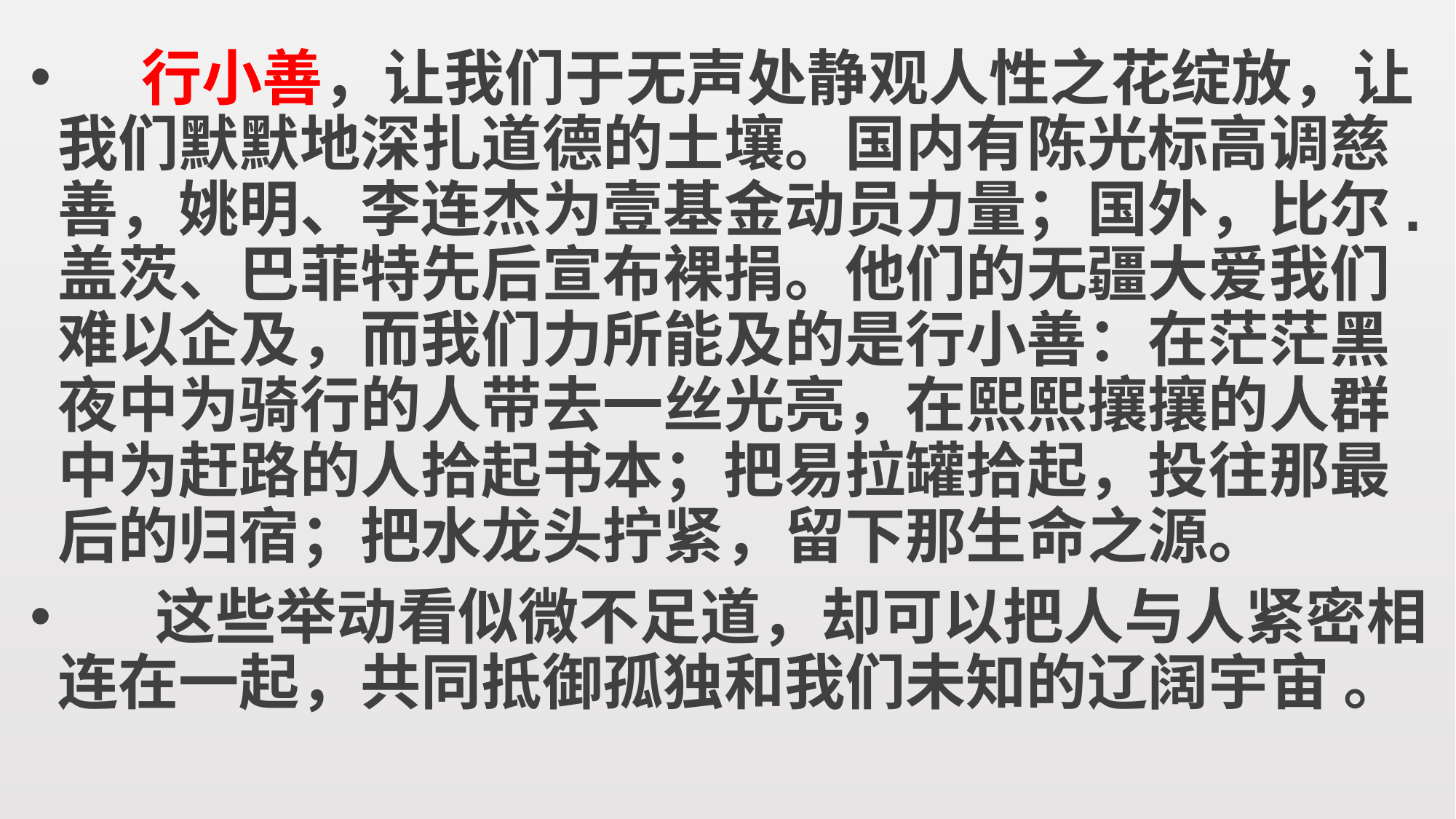

行小善，让我们于无声处静观人性之花绽放，让我们默默地深扎道德的土壤。国内有陈光标高调慈善，姚明、李连杰为壹基金动员力量；国外，比尔.盖茨、巴菲特先后宣布裸捐。他们的无疆大爱我们难以企及，而我们力所能及的是行小善：在茫茫黑夜中为骑行的人带去一丝光亮，在熙熙攘攘的人群中为赶路的人拾起书本；把易拉罐拾起，投往那最后的归宿；把水龙头拧紧，留下那生命之源。
      这些举动看似微不足道，却可以把人与人紧密相连在一起，共同抵御孤独和我们未知的辽阔宇宙 。